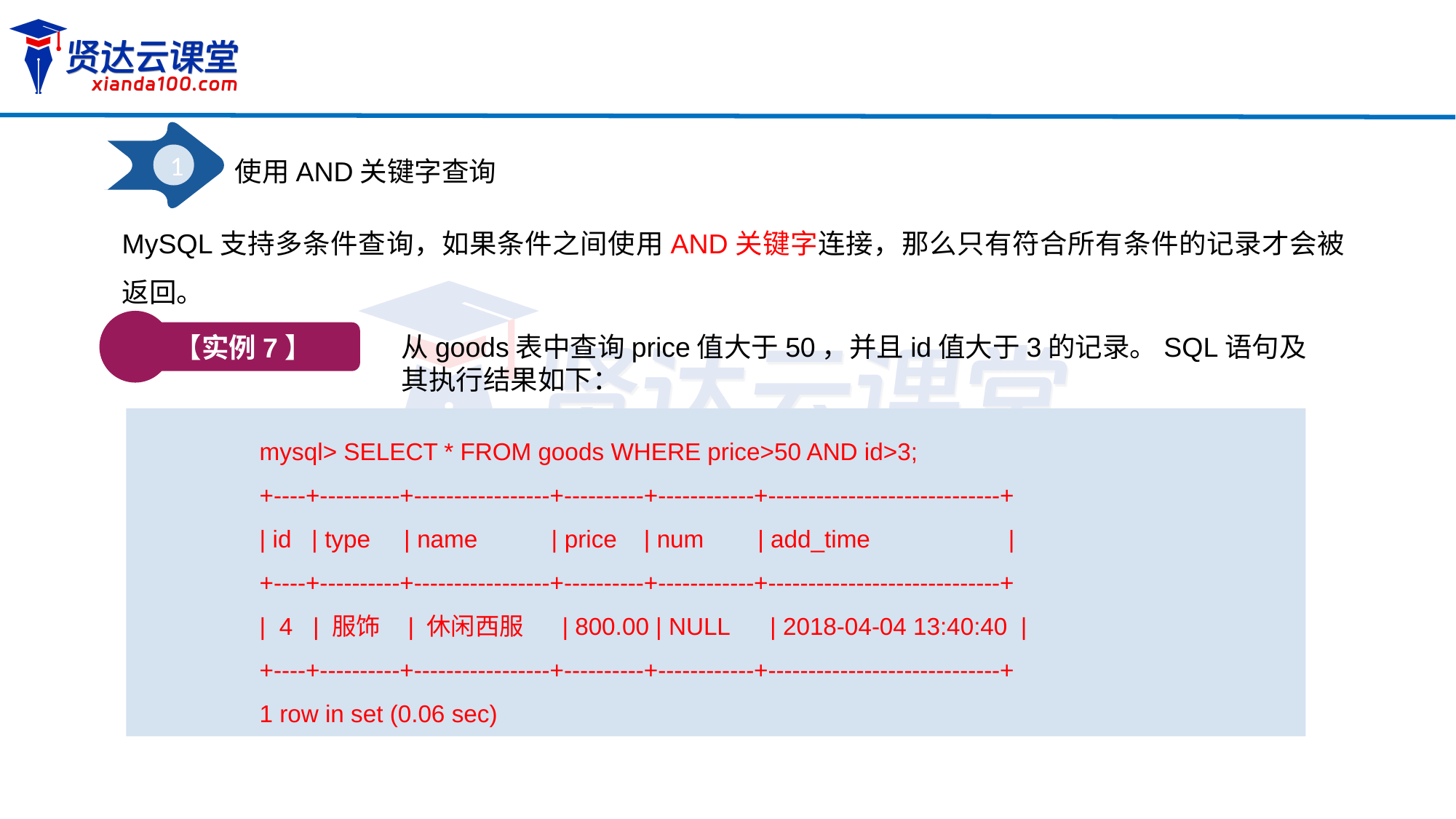

1
使用AND关键字查询
MySQL支持多条件查询，如果条件之间使用AND关键字连接，那么只有符合所有条件的记录才会被返回。

【实例7】
从goods表中查询price值大于50，并且id值大于3的记录。SQL语句及其执行结果如下：

mysql> SELECT * FROM goods WHERE price>50 AND id>3;
+----+----------+-----------------+----------+------------+-----------------------------+
| id   | type     | name           | price    | num        | add_time	              |
+----+----------+-----------------+----------+------------+-----------------------------+
|  4   | 服饰    | 休闲西服      | 800.00 | NULL      | 2018-04-04 13:40:40  |
+----+----------+-----------------+----------+------------+-----------------------------+
1 row in set (0.06 sec)